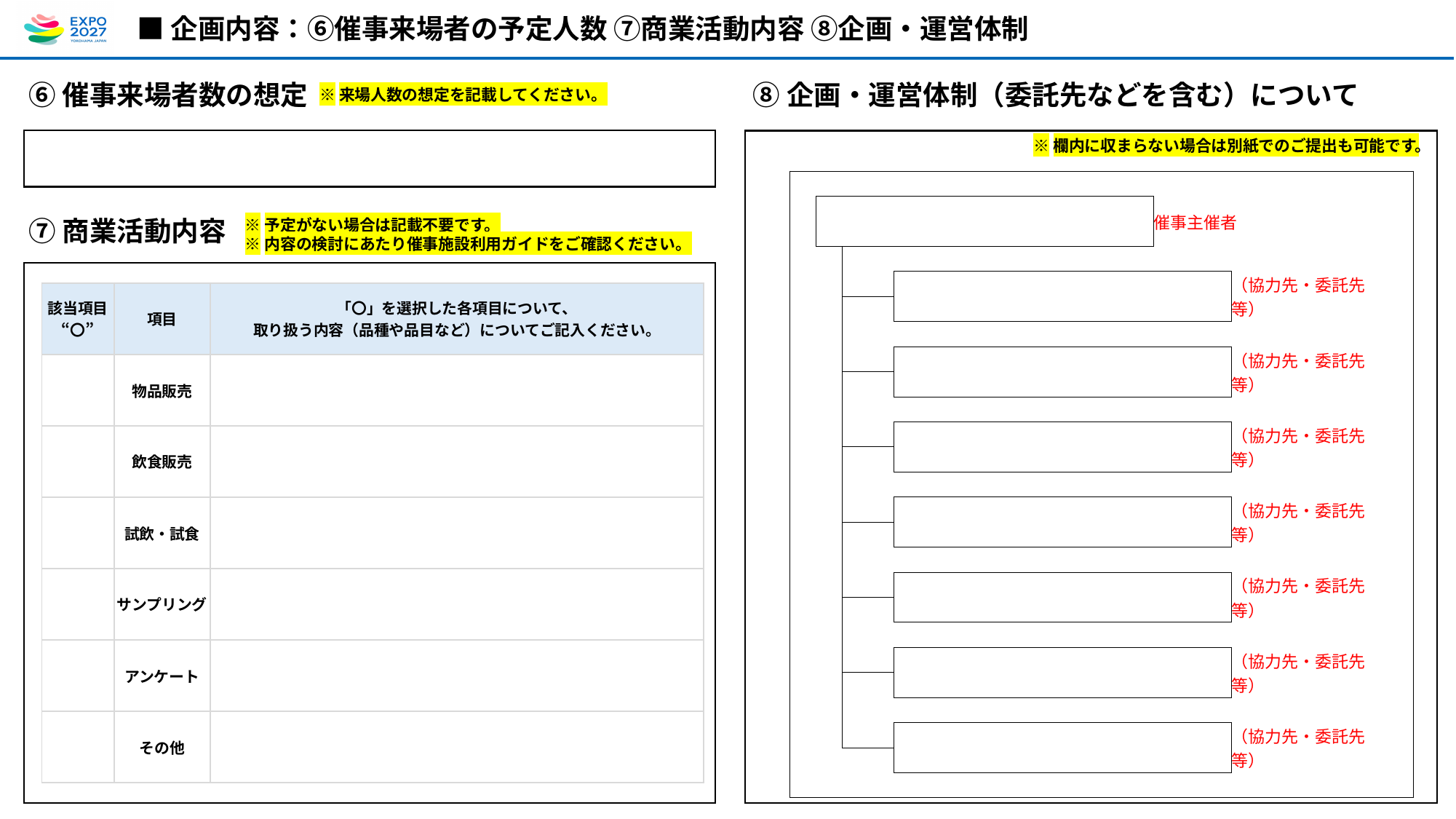

|  |  |  |  |  |  |  |  |  |  |  |  |  |  |  |  |  |  |  |  |  |  |  |  |
| --- | --- | --- | --- | --- | --- | --- | --- | --- | --- | --- | --- | --- | --- | --- | --- | --- | --- | --- | --- | --- | --- | --- | --- |
|  |  |  |  |  |  |  |  |  |  |  |  |  |  | 催事主催者 |  |  |  |  |  |  |  |  |  |
|  |  |  |  |  |  |  |  |  |  |  |  |  |  |  |  |  |  |  |  |  |  |  |  |
|  |  |  |  |  |  |  |  |  |  |  |  |  |  |  |  |  |  |  |  |  |  |  |  |
|  |  |  |  |  |  |  |  |  |  |  |  |  |  |  |  |  | （協力先・委託先等） |  |  |  |  |  |  |
|  |  |  |  |  |  |  |  |  |  |  |  |  |  |  |  |  |  |  |  |  |  |  |  |
|  |  |  |  |  |  |  |  |  |  |  |  |  |  |  |  |  |  |  |  |  |  |  |  |
|  |  |  |  |  |  |  |  |  |  |  |  |  |  |  |  |  | （協力先・委託先等） |  |  |  |  |  |  |
|  |  |  |  |  |  |  |  |  |  |  |  |  |  |  |  |  |  |  |  |  |  |  |  |
|  |  |  |  |  |  |  |  |  |  |  |  |  |  |  |  |  |  |  |  |  |  |  |  |
|  |  |  |  |  |  |  |  |  |  |  |  |  |  |  |  |  | （協力先・委託先等） |  |  |  |  |  |  |
|  |  |  |  |  |  |  |  |  |  |  |  |  |  |  |  |  |  |  |  |  |  |  |  |
|  |  |  |  |  |  |  |  |  |  |  |  |  |  |  |  |  |  |  |  |  |  |  |  |
|  |  |  |  |  |  |  |  |  |  |  |  |  |  |  |  |  | （協力先・委託先等） |  |  |  |  |  |  |
|  |  |  |  |  |  |  |  |  |  |  |  |  |  |  |  |  |  |  |  |  |  |  |  |
|  |  |  |  |  |  |  |  |  |  |  |  |  |  |  |  |  |  |  |  |  |  |  |  |
|  |  |  |  |  |  |  |  |  |  |  |  |  |  |  |  |  | （協力先・委託先等） |  |  |  |  |  |  |
|  |  |  |  |  |  |  |  |  |  |  |  |  |  |  |  |  |  |  |  |  |  |  |  |
|  |  |  |  |  |  |  |  |  |  |  |  |  |  |  |  |  |  |  |  |  |  |  |  |
|  |  |  |  |  |  |  |  |  |  |  |  |  |  |  |  |  | （協力先・委託先等） |  |  |  |  |  |  |
|  |  |  |  |  |  |  |  |  |  |  |  |  |  |  |  |  |  |  |  |  |  |  |  |
|  |  |  |  |  |  |  |  |  |  |  |  |  |  |  |  |  |  |  |  |  |  |  |  |
|  |  |  |  |  |  |  |  |  |  |  |  |  |  |  |  |  | （協力先・委託先等） |  |  |  |  |  |  |
|  |  |  |  |  |  |  |  |  |  |  |  |  |  |  |  |  |  |  |  |  |  |  |  |
|  |  |  |  |  |  |  |  |  |  |  |  |  |  |  |  |  |  |  |  |  |  |  |  |
| 該当項目“〇” | 項目 | 「〇」を選択した各項目について、 取り扱う内容（品種や品目など）についてご記入ください。 |
| --- | --- | --- |
|  | 物品販売 |  |
|  | 飲食販売 |  |
|  | 試飲・試食 |  |
|  | サンプリング |  |
|  | アンケート |  |
|  | その他 |  |